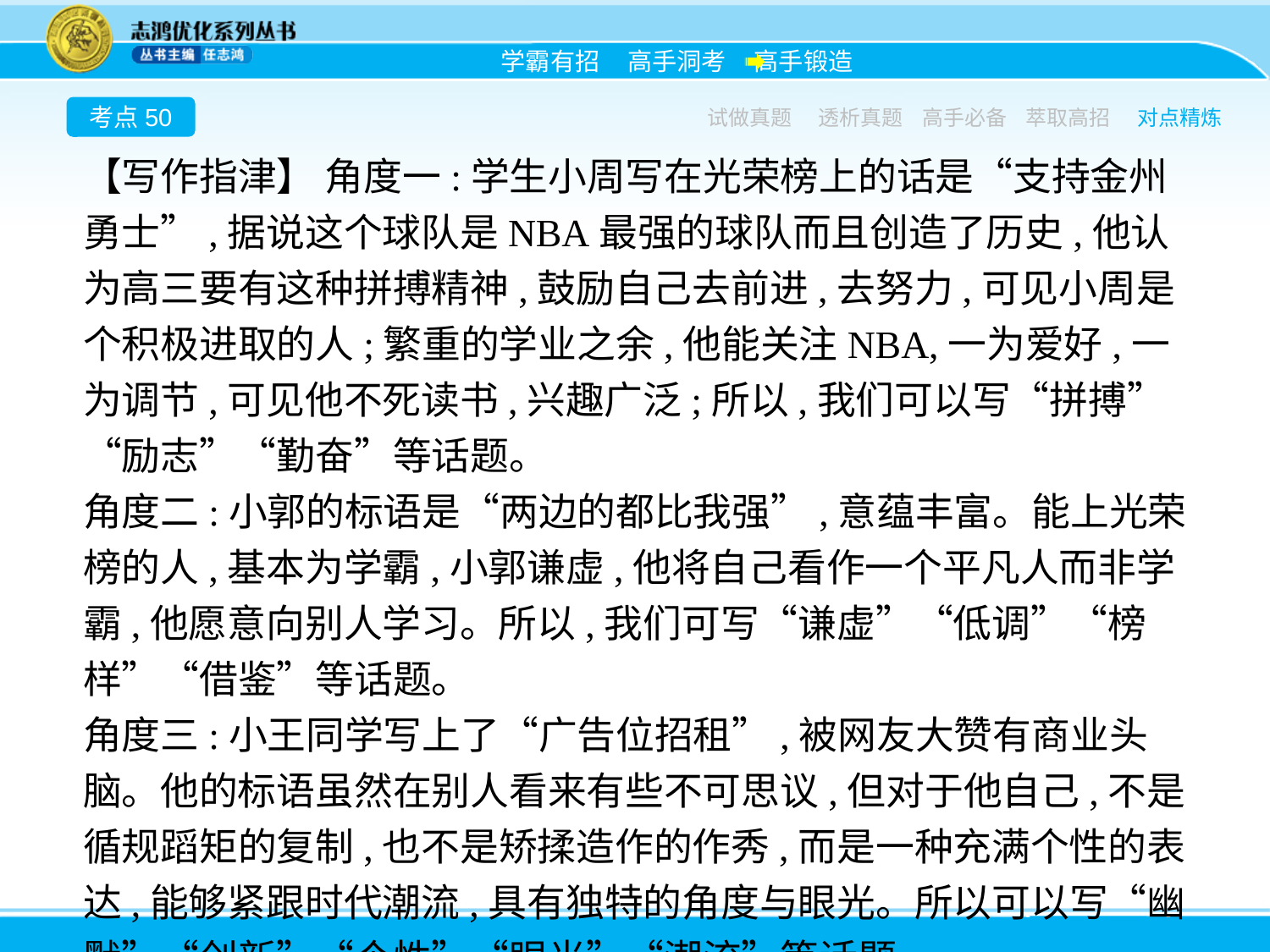

考点50
试做真题
透析真题
高手必备
萃取高招
对点精炼
【写作指津】 角度一:学生小周写在光荣榜上的话是“支持金州勇士”,据说这个球队是NBA最强的球队而且创造了历史,他认为高三要有这种拼搏精神,鼓励自己去前进,去努力,可见小周是个积极进取的人;繁重的学业之余,他能关注NBA,一为爱好,一为调节,可见他不死读书,兴趣广泛;所以,我们可以写“拼搏”“励志”“勤奋”等话题。
角度二:小郭的标语是“两边的都比我强”,意蕴丰富。能上光荣榜的人,基本为学霸,小郭谦虚,他将自己看作一个平凡人而非学霸,他愿意向别人学习。所以,我们可写“谦虚”“低调”“榜样”“借鉴”等话题。
角度三:小王同学写上了“广告位招租”,被网友大赞有商业头脑。他的标语虽然在别人看来有些不可思议,但对于他自己,不是循规蹈矩的复制,也不是矫揉造作的作秀,而是一种充满个性的表达,能够紧跟时代潮流,具有独特的角度与眼光。所以可以写“幽默”“创新”“个性”“眼光”“潮流”等话题。